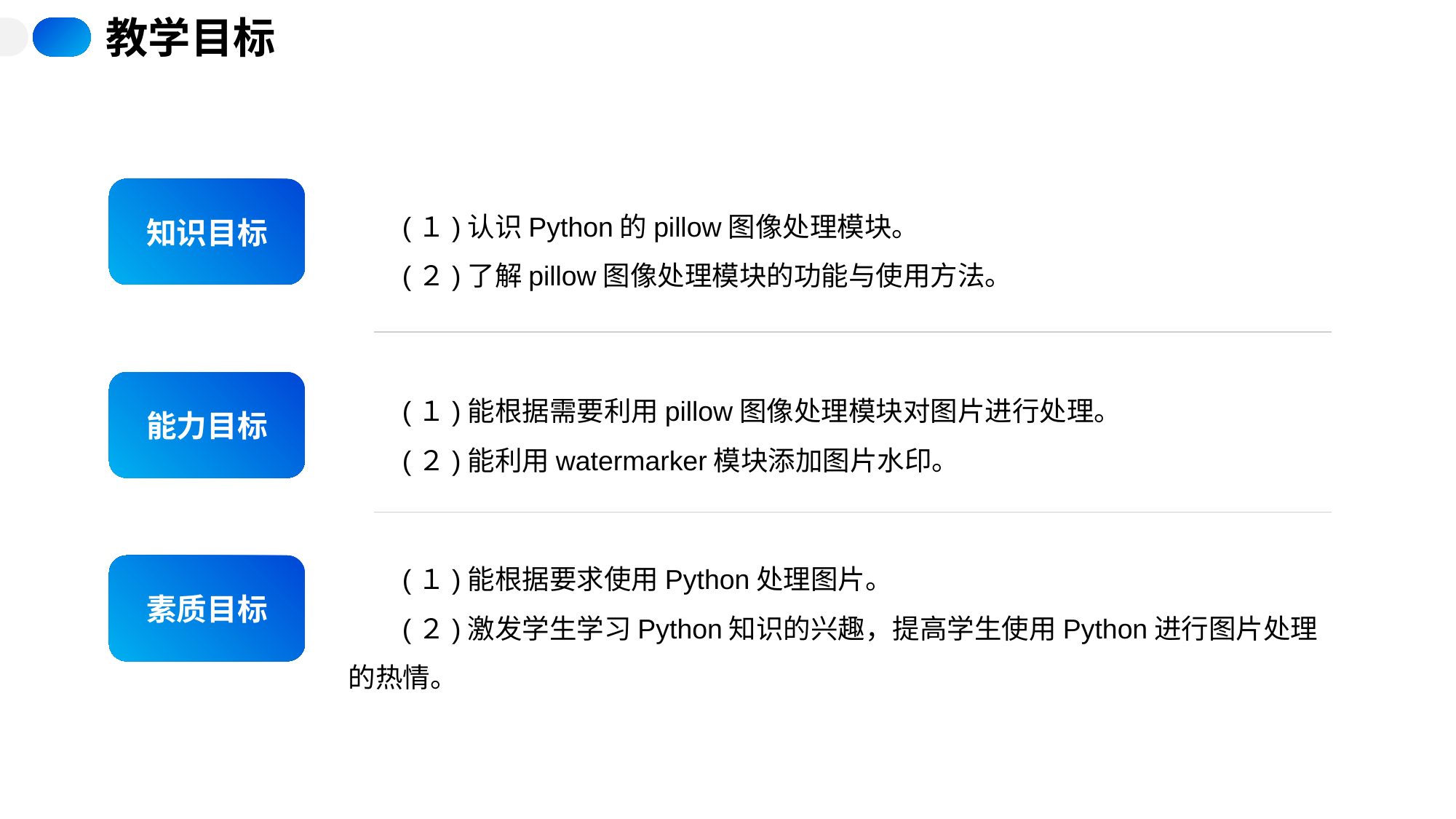

教学目标
知识目标
(１)认识Python的pillow图像处理模块。
(２)了解pillow图像处理模块的功能与使用方法。
能力目标
(１)能根据需要利用pillow图像处理模块对图片进行处理。
(２)能利用watermarker模块添加图片水印。
(１)能根据要求使用Python处理图片。
(２)激发学生学习Python知识的兴趣，提高学生使用Python进行图片处理的热情。
素质目标